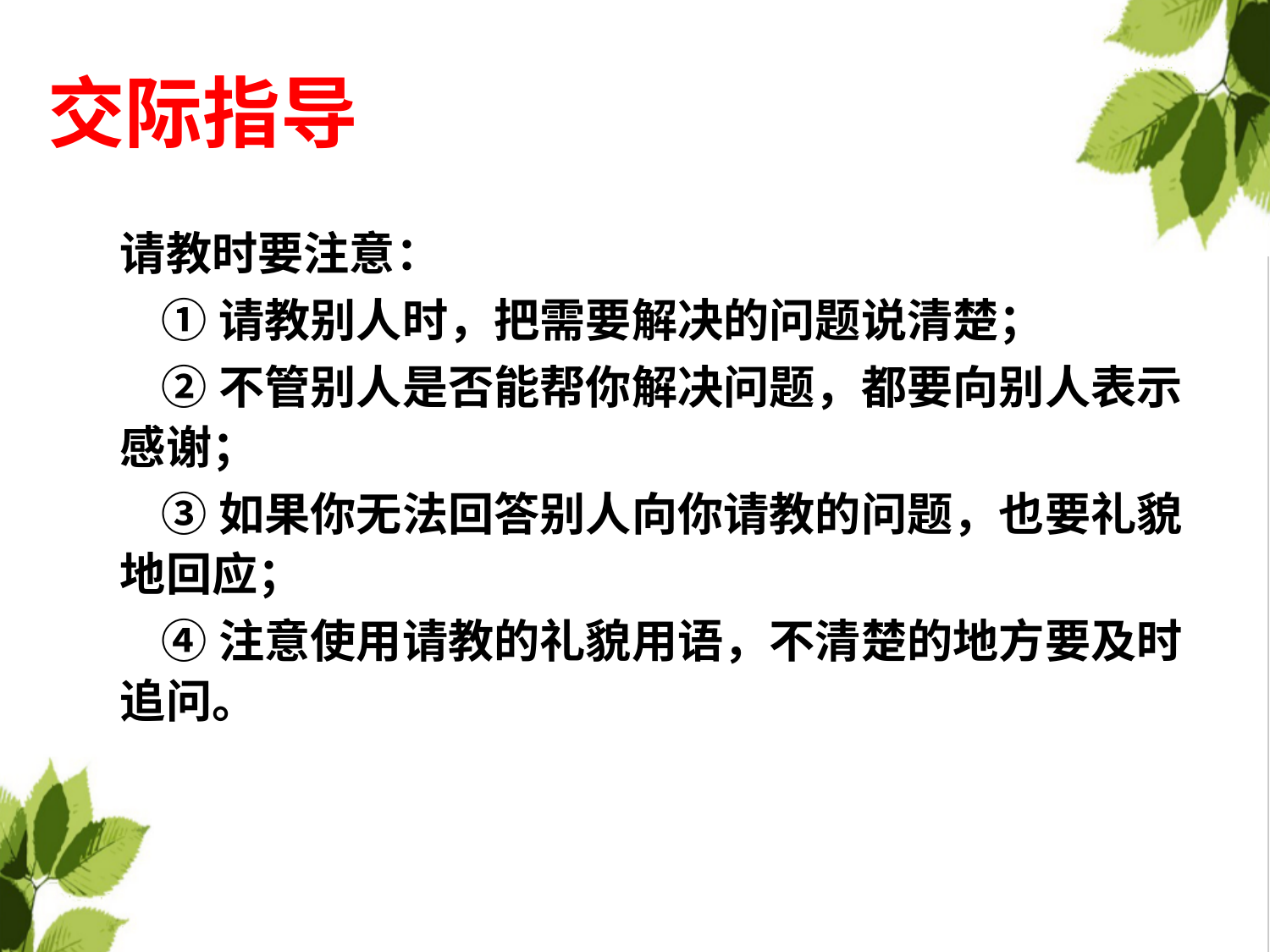

交际指导
请教时要注意：
    ①请教别人时，把需要解决的问题说清楚；
    ②不管别人是否能帮你解决问题，都要向别人表示感谢；
    ③如果你无法回答别人向你请教的问题，也要礼貌地回应；
    ④注意使用请教的礼貌用语，不清楚的地方要及时追问。
PPT模板：www.1ppt.com/moban/                  PPT素材：www.1ppt.com/sucai/
PPT背景：www.1ppt.com/beijing/                   PPT图表：www.1ppt.com/tubiao/
PPT下载：www.1ppt.com/xiazai/                     PPT教程： www.1ppt.com/powerpoint/
资料下载：www.1ppt.com/ziliao/                   范文下载：www.1ppt.com/fanwen/
试卷下载：www.1ppt.com/shiti/                     教案下载：www.1ppt.com/jiaoan/
PPT论坛：www.1ppt.cn                                     PPT课件：www.1ppt.com/kejian/
语文课件：www.1ppt.com/kejian/yuwen/    数学课件：www.1ppt.com/kejian/shuxue/
英语课件：www.1ppt.com/kejian/yingyu/    美术课件：www.1ppt.com/kejian/meishu/
科学课件：www.1ppt.com/kejian/kexue/     物理课件：www.1ppt.com/kejian/wuli/
化学课件：www.1ppt.com/kejian/huaxue/  生物课件：www.1ppt.com/kejian/shengwu/
地理课件：www.1ppt.com/kejian/dili/          历史课件：www.1ppt.com/kejian/lishi/